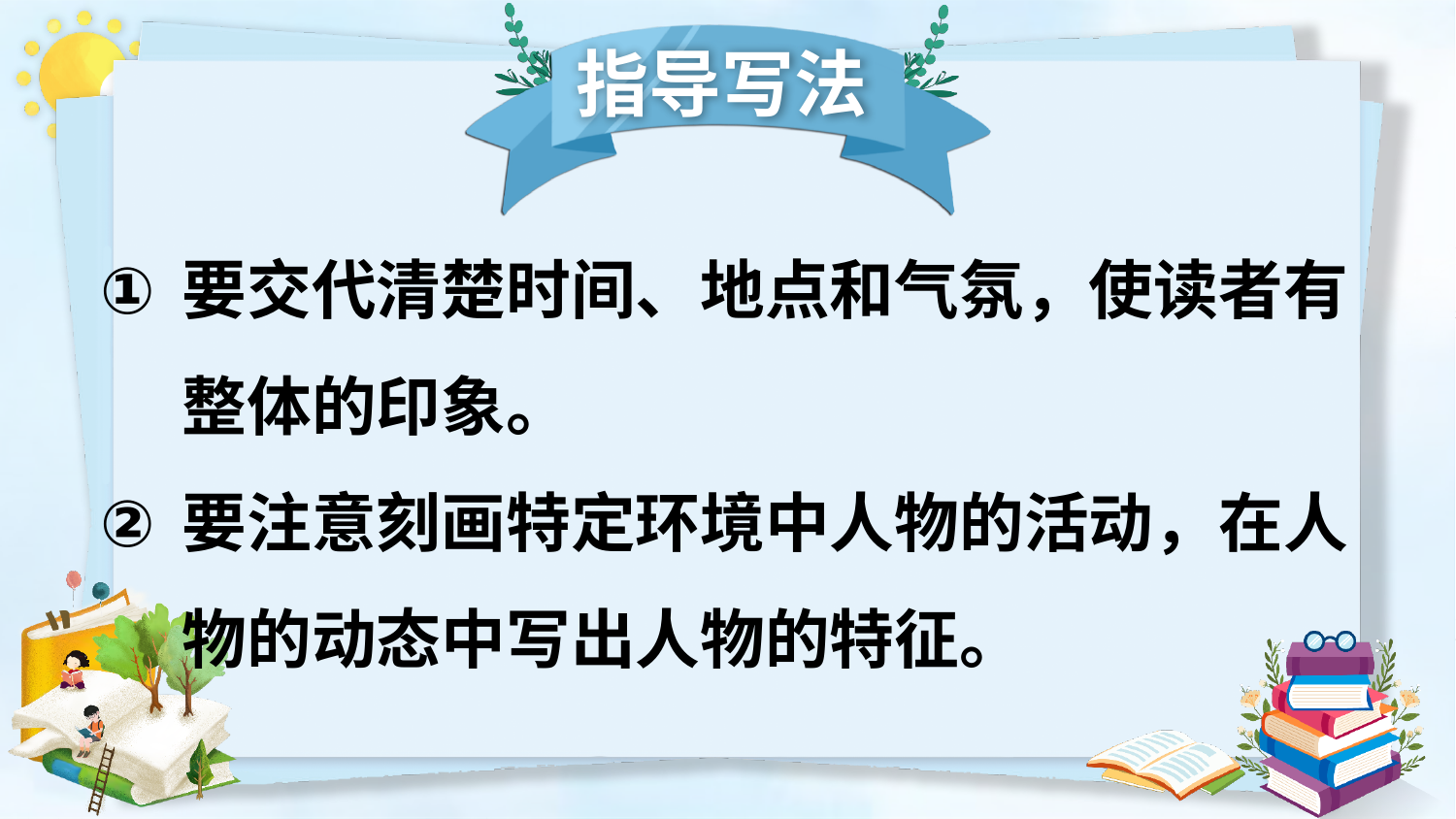

指导写法
要交代清楚时间、地点和气氛，使读者有整体的印象。
要注意刻画特定环境中人物的活动，在人物的动态中写出人物的特征。